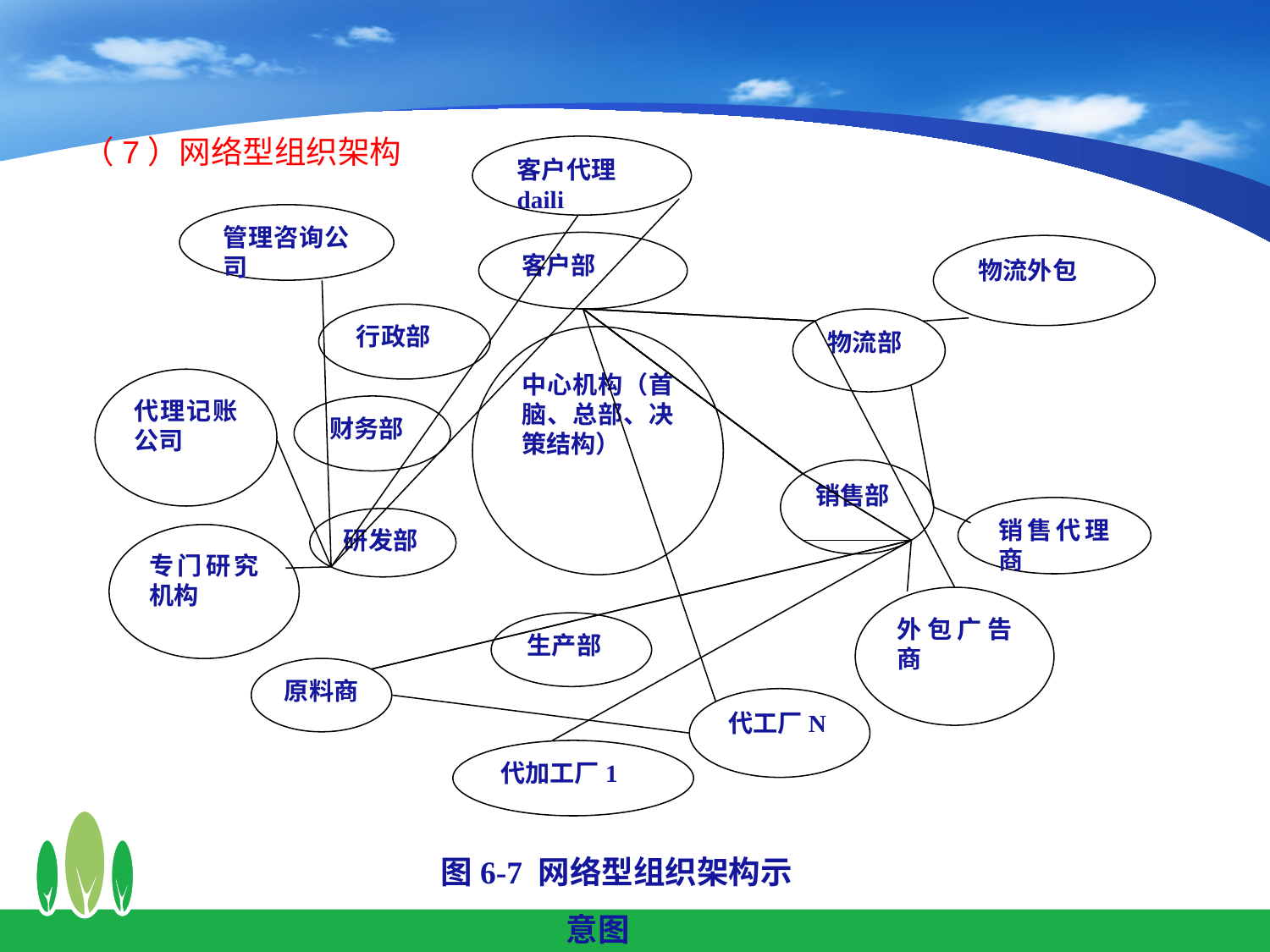

（7）网络型组织架构

客户代理daili
管理咨询公司
客户部
物流外包
行政部
物流部
中心机构（首脑、总部、决策结构）

代理记账公司
财务部
销售部
销售代理商
研发部
专门研究机构
外包广告商
生产部
原料商
代工厂N
代加工厂1
图6-7 网络型组织架构示意图